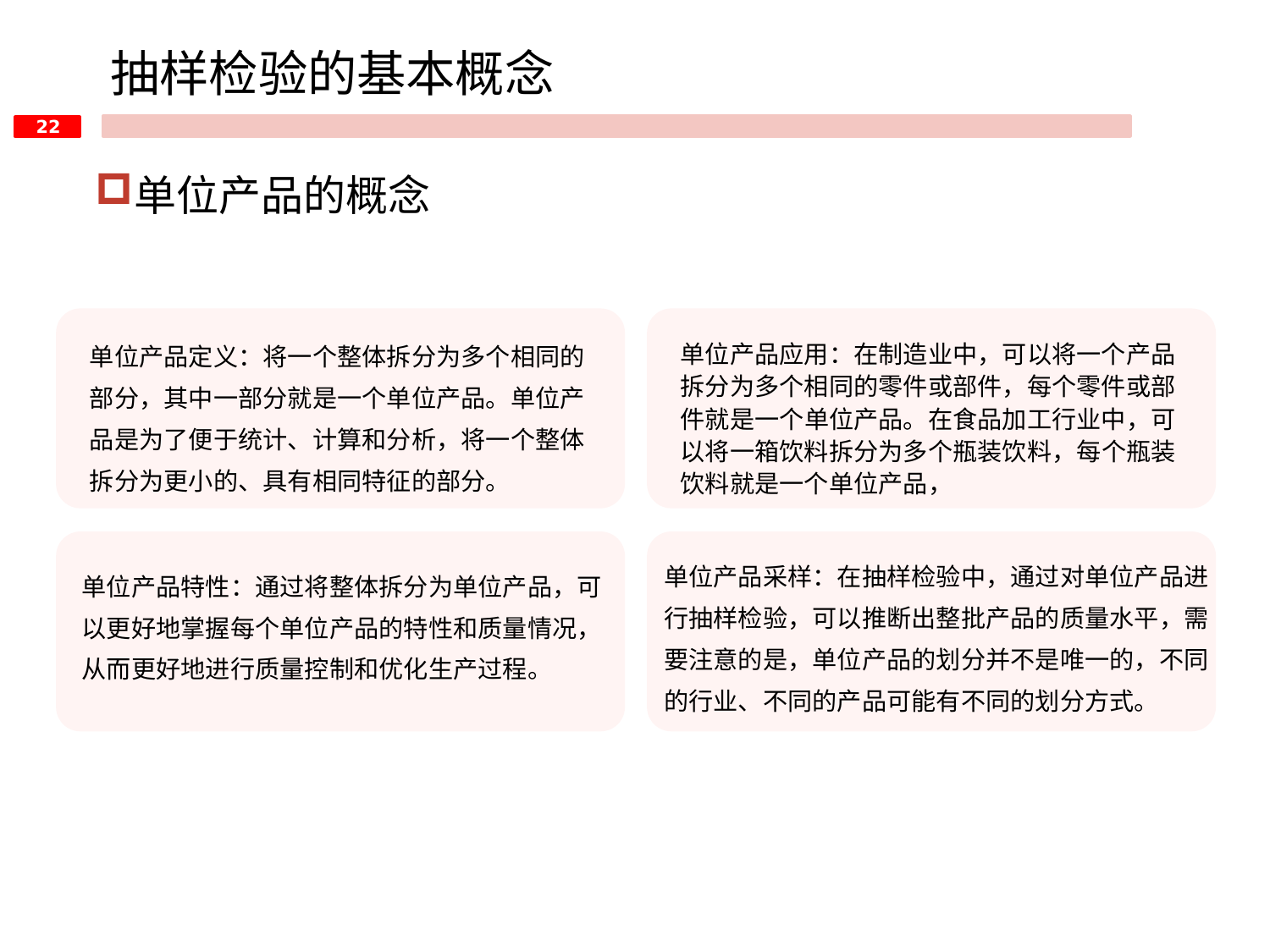

抽样检验的基本概念
22

单位产品的概念

单位产品定义：将一个整体拆分为多个相同的部分，其中一部分就是一个单位产品。单位产品是为了便于统计、计算和分析，将一个整体拆分为更小的、具有相同特征的部分。
单位产品应用：在制造业中，可以将一个产品拆分为多个相同的零件或部件，每个零件或部件就是一个单位产品。在食品加工行业中，可以将一箱饮料拆分为多个瓶装饮料，每个瓶装饮料就是一个单位产品，

单位产品采样：在抽样检验中，通过对单位产品进行抽样检验，可以推断出整批产品的质量水平，需要注意的是，单位产品的划分并不是唯一的，不同的行业、不同的产品可能有不同的划分方式。
单位产品特性：通过将整体拆分为单位产品，可以更好地掌握每个单位产品的特性和质量情况，从而更好地进行质量控制和优化生产过程。